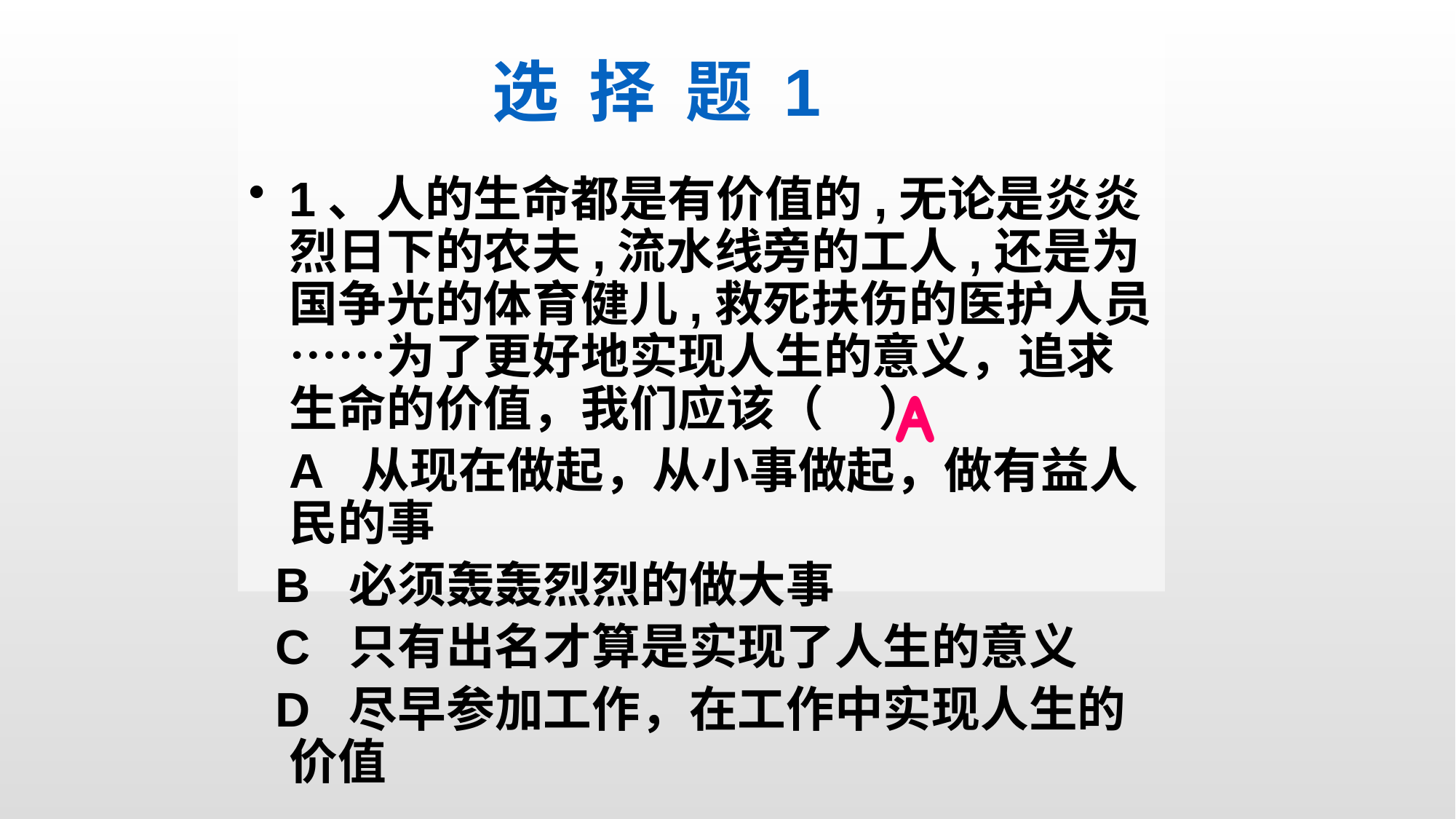

1、人的生命都是有价值的,无论是炎炎烈日下的农夫,流水线旁的工人,还是为国争光的体育健儿,救死扶伤的医护人员……为了更好地实现人生的意义，追求生命的价值，我们应该（     ）
	A  从现在做起，从小事做起，做有益人民的事
  B  必须轰轰烈烈的做大事
  C  只有出名才算是实现了人生的意义
  D  尽早参加工作，在工作中实现人生的价值
选  择  题 1
A